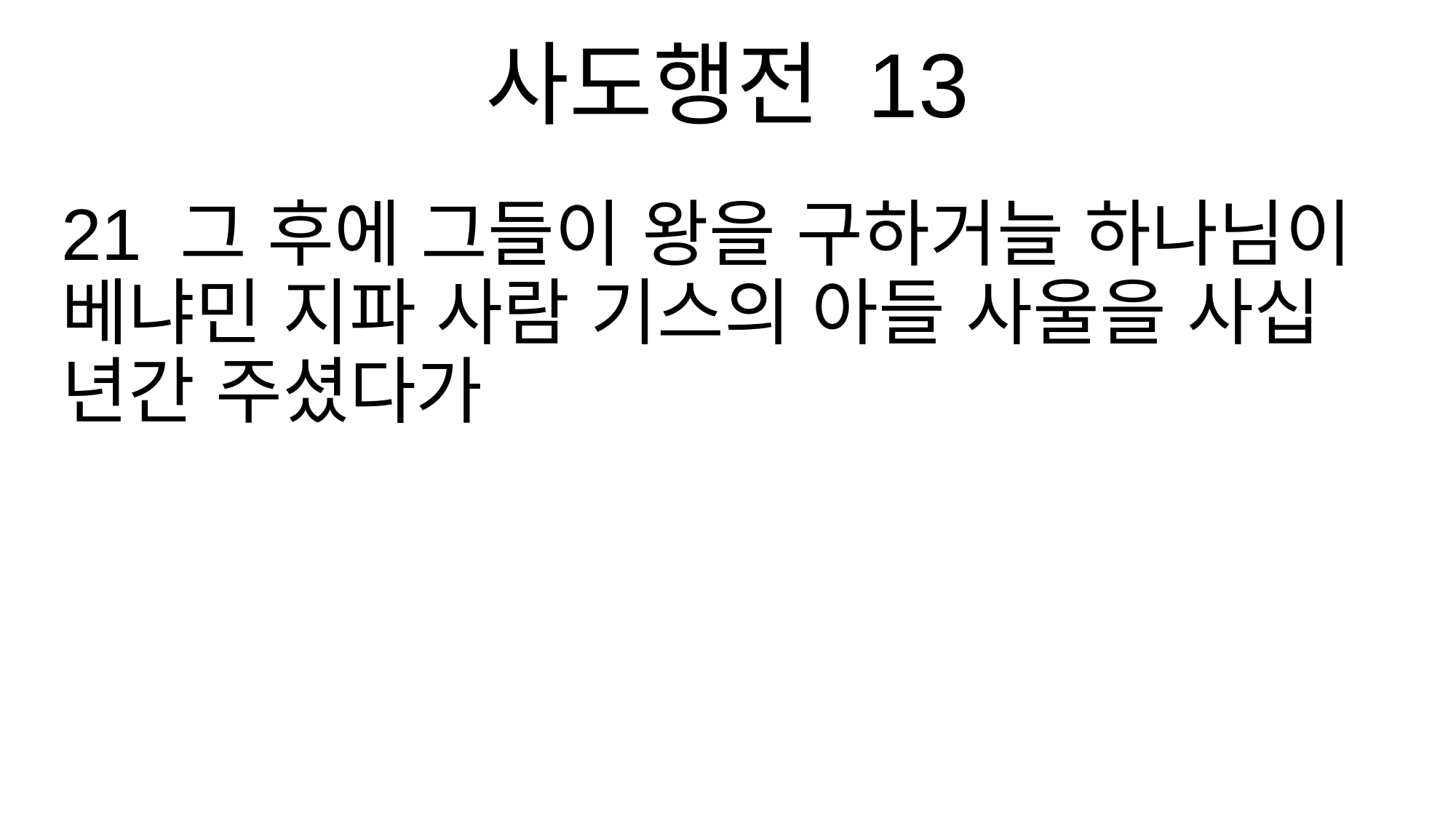

사도행전 13
21 그 후에 그들이 왕을 구하거늘 하나님이 베냐민 지파 사람 기스의 아들 사울을 사십 년간 주셨다가